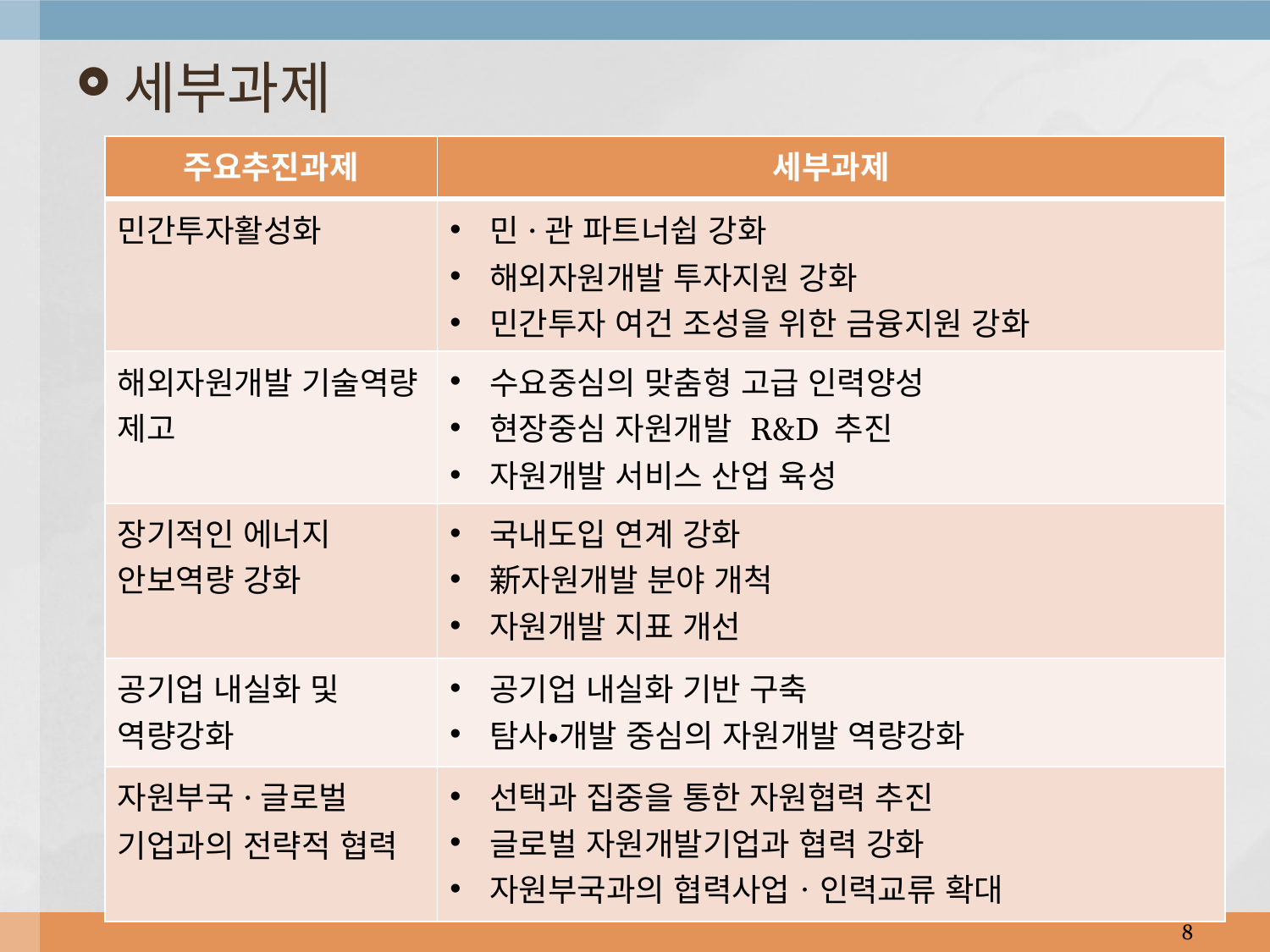

세부과제
| 주요추진과제 | 세부과제 |
| --- | --- |
| 민간투자활성화 | 민·관 파트너쉽 강화 해외자원개발 투자지원 강화 민간투자 여건 조성을 위한 금융지원 강화 |
| 해외자원개발 기술역량 제고 | 수요중심의 맞춤형 고급 인력양성 현장중심 자원개발 R&D 추진 자원개발 서비스 산업 육성 |
| 장기적인 에너지 안보역량 강화 | 국내도입 연계 강화 新자원개발 분야 개척 자원개발 지표 개선 |
| 공기업 내실화 및 역량강화 | 공기업 내실화 기반 구축 탐사‧개발 중심의 자원개발 역량강화 |
| 자원부국·글로벌 기업과의 전략적 협력 | 선택과 집중을 통한 자원협력 추진 글로벌 자원개발기업과 협력 강화 자원부국과의 협력사업ㆍ인력교류 확대 |
8